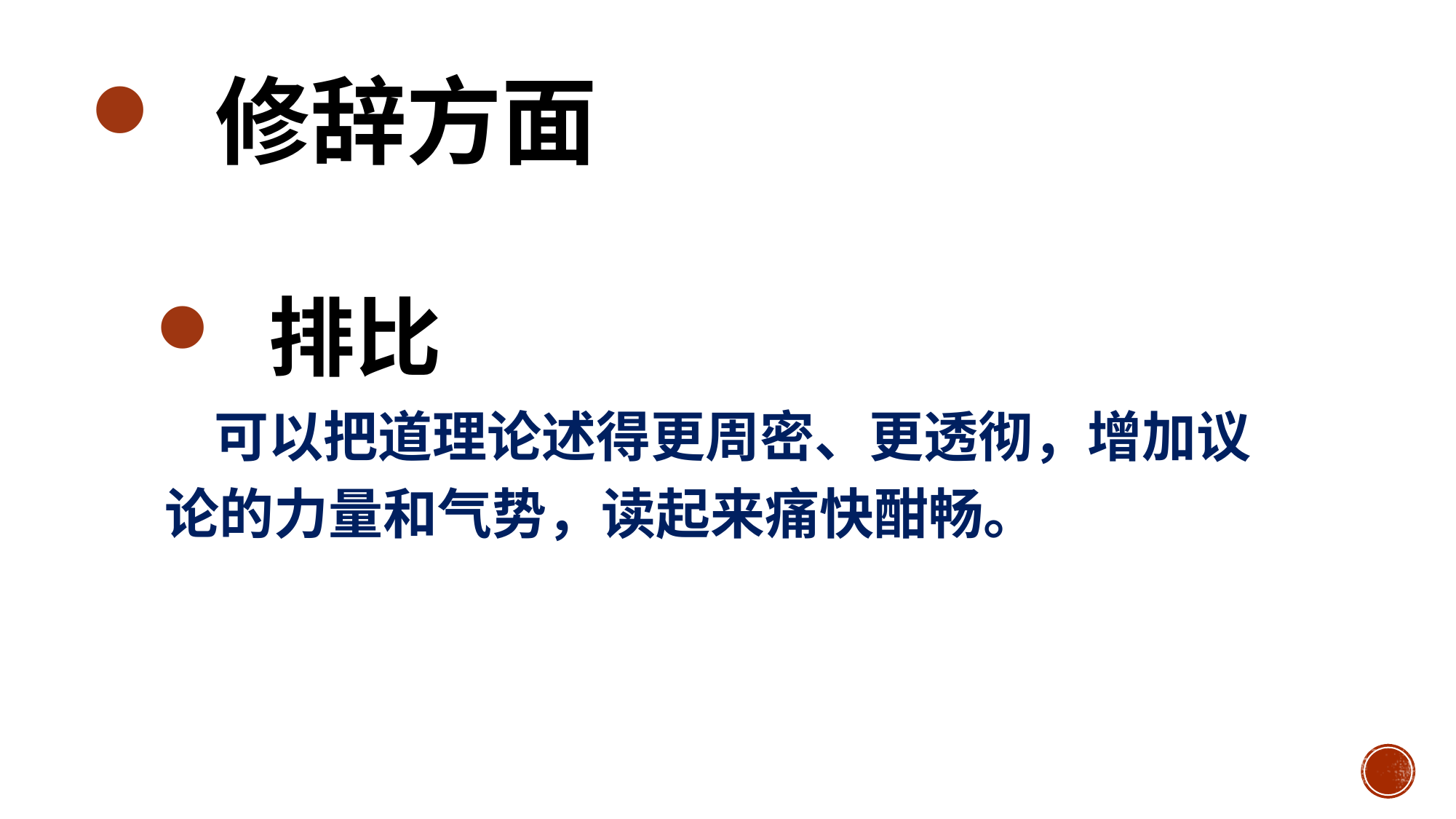

修辞方面

 排比
         可以把道理论述得更周密、更透彻，增加议
     论的力量和气势，读起来痛快酣畅。